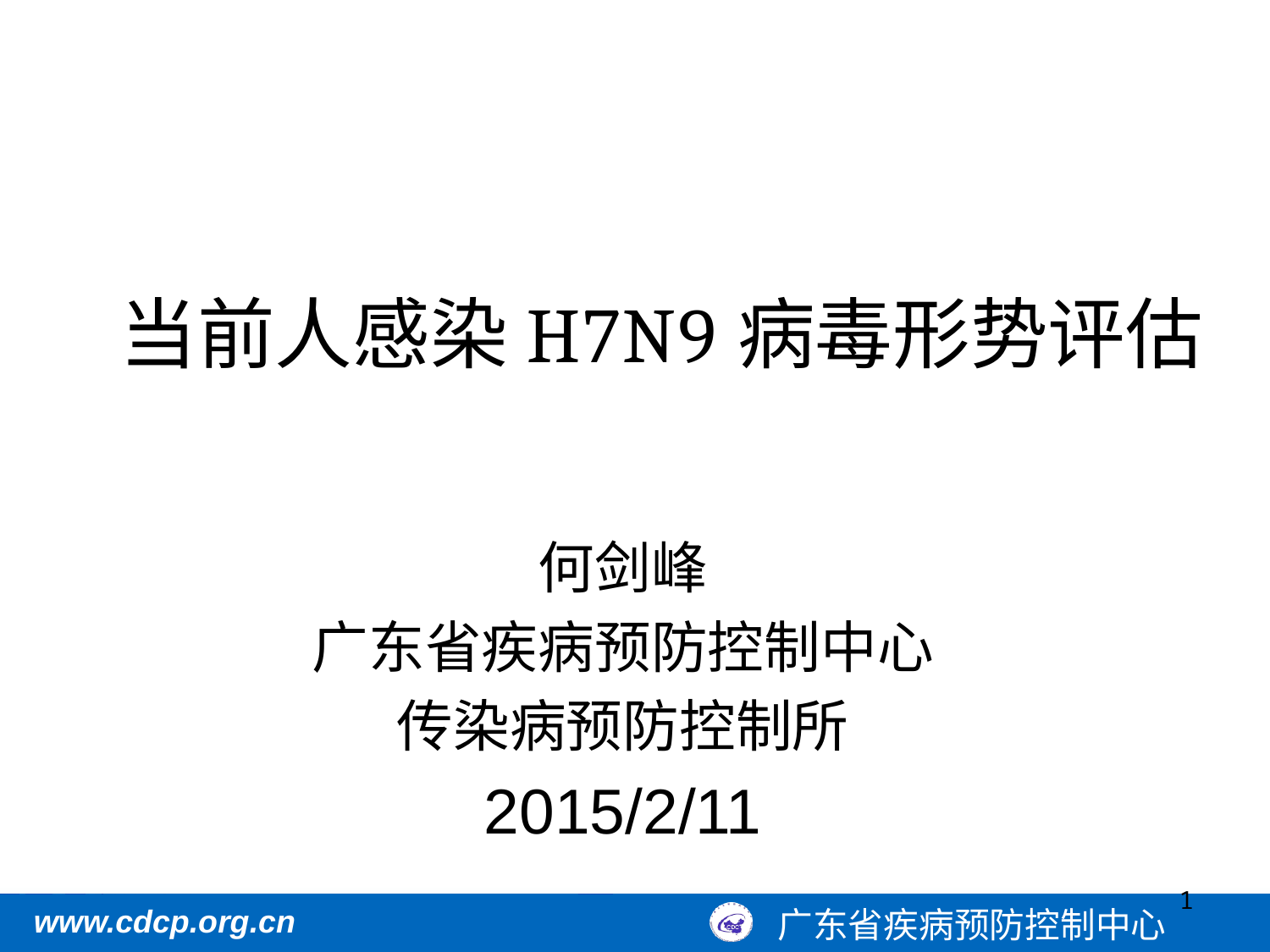

当前人感染H7N9病毒形势评估
何剑峰
广东省疾病预防控制中心
传染病预防控制所
2015/2/11
1